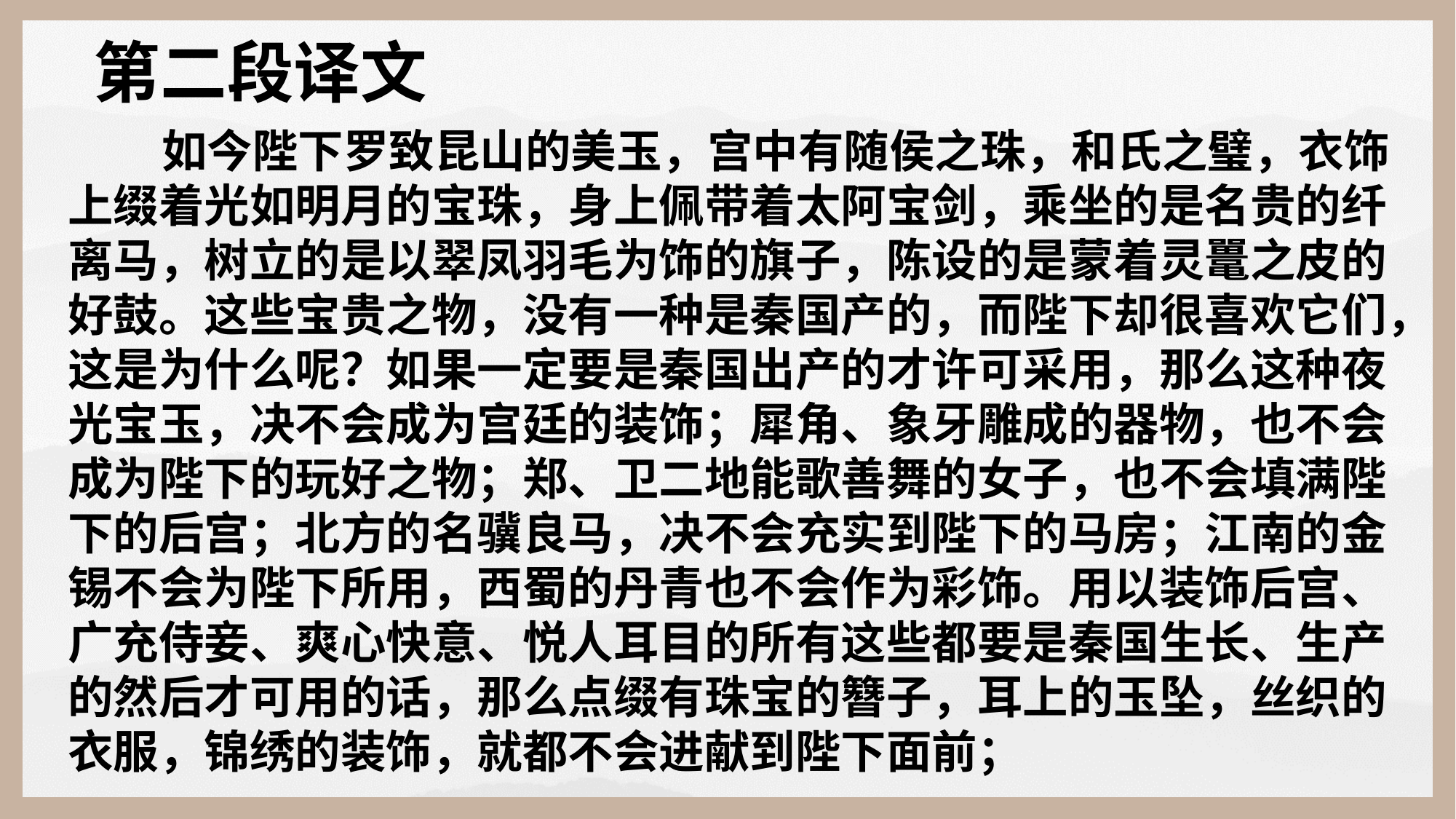

第二段译文
        如今陛下罗致昆山的美玉，宫中有随侯之珠，和氏之璧，衣饰上缀着光如明月的宝珠，身上佩带着太阿宝剑，乘坐的是名贵的纤离马，树立的是以翠凤羽毛为饰的旗子，陈设的是蒙着灵鼍之皮的好鼓。这些宝贵之物，没有一种是秦国产的，而陛下却很喜欢它们，这是为什么呢？如果一定要是秦国出产的才许可采用，那么这种夜光宝玉，决不会成为宫廷的装饰；犀角、象牙雕成的器物，也不会成为陛下的玩好之物；郑、卫二地能歌善舞的女子，也不会填满陛下的后宫；北方的名骥良马，决不会充实到陛下的马房；江南的金锡不会为陛下所用，西蜀的丹青也不会作为彩饰。用以装饰后宫、广充侍妾、爽心快意、悦人耳目的所有这些都要是秦国生长、生产的然后才可用的话，那么点缀有珠宝的簪子，耳上的玉坠，丝织的衣服，锦绣的装饰，就都不会进献到陛下面前；